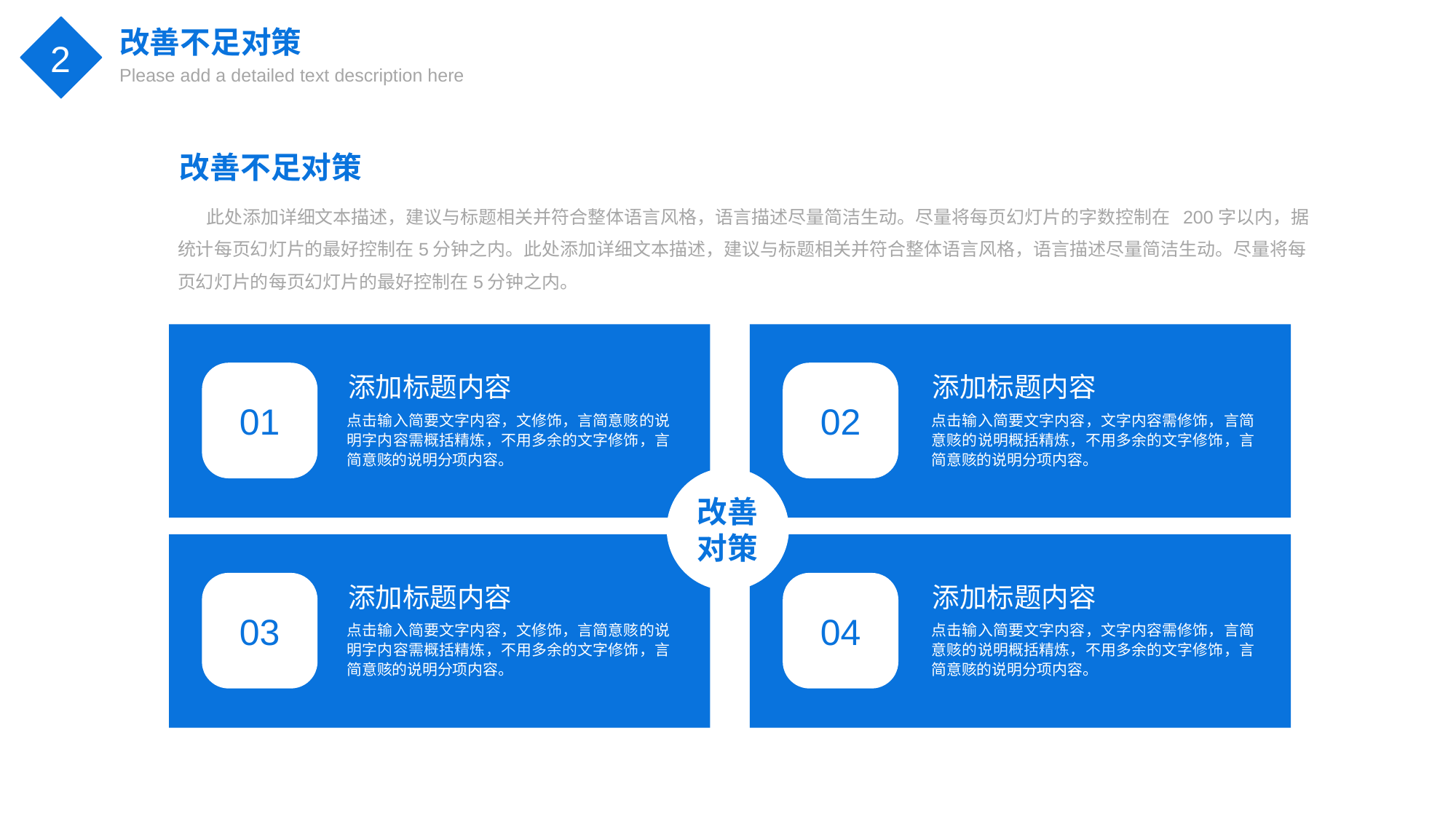

改善不足对策
Please add a detailed text description here

2
改善不足对策
      此处添加详细文本描述，建议与标题相关并符合整体语言风格，语言描述尽量简洁生动。尽量将每页幻灯片的字数控制在  200字以内，据统计每页幻灯片的最好控制在5分钟之内。此处添加详细文本描述，建议与标题相关并符合整体语言风格，语言描述尽量简洁生动。尽量将每页幻灯片的每页幻灯片的最好控制在5分钟之内。

01

02
添加标题内容
点击输入简要文字内容，文修饰，言简意赅的说明字内容需概括精炼，不用多余的文字修饰，言简意赅的说明分项内容。
添加标题内容
点击输入简要文字内容，文字内容需修饰，言简意赅的说明概括精炼，不用多余的文字修饰，言简意赅的说明分项内容。
改善对策

03

04
添加标题内容
点击输入简要文字内容，文修饰，言简意赅的说明字内容需概括精炼，不用多余的文字修饰，言简意赅的说明分项内容。
添加标题内容
点击输入简要文字内容，文字内容需修饰，言简意赅的说明概括精炼，不用多余的文字修饰，言简意赅的说明分项内容。